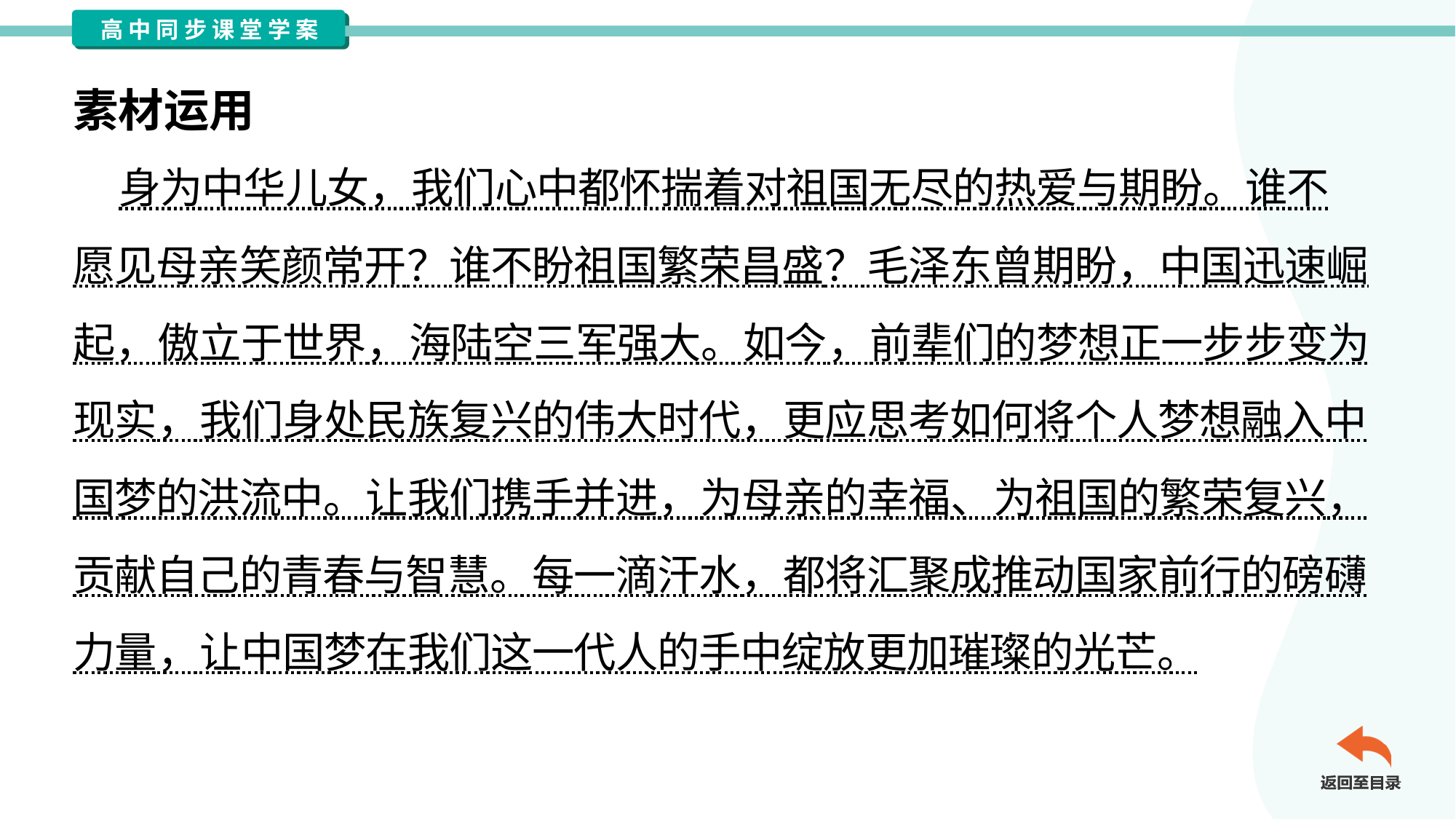

素材运用
    身为中华儿女，我们心中都怀揣着对祖国无尽的热爱与期盼。谁不
愿见母亲笑颜常开？谁不盼祖国繁荣昌盛？毛泽东曾期盼，中国迅速崛
起，傲立于世界，海陆空三军强大。如今，前辈们的梦想正一步步变为
现实，我们身处民族复兴的伟大时代，更应思考如何将个人梦想融入中
国梦的洪流中。让我们携手并进，为母亲的幸福、为祖国的繁荣复兴，
贡献自己的青春与智慧。每一滴汗水，都将汇聚成推动国家前行的磅礴
力量，让中国梦在我们这一代人的手中绽放更加璀璨的光芒。